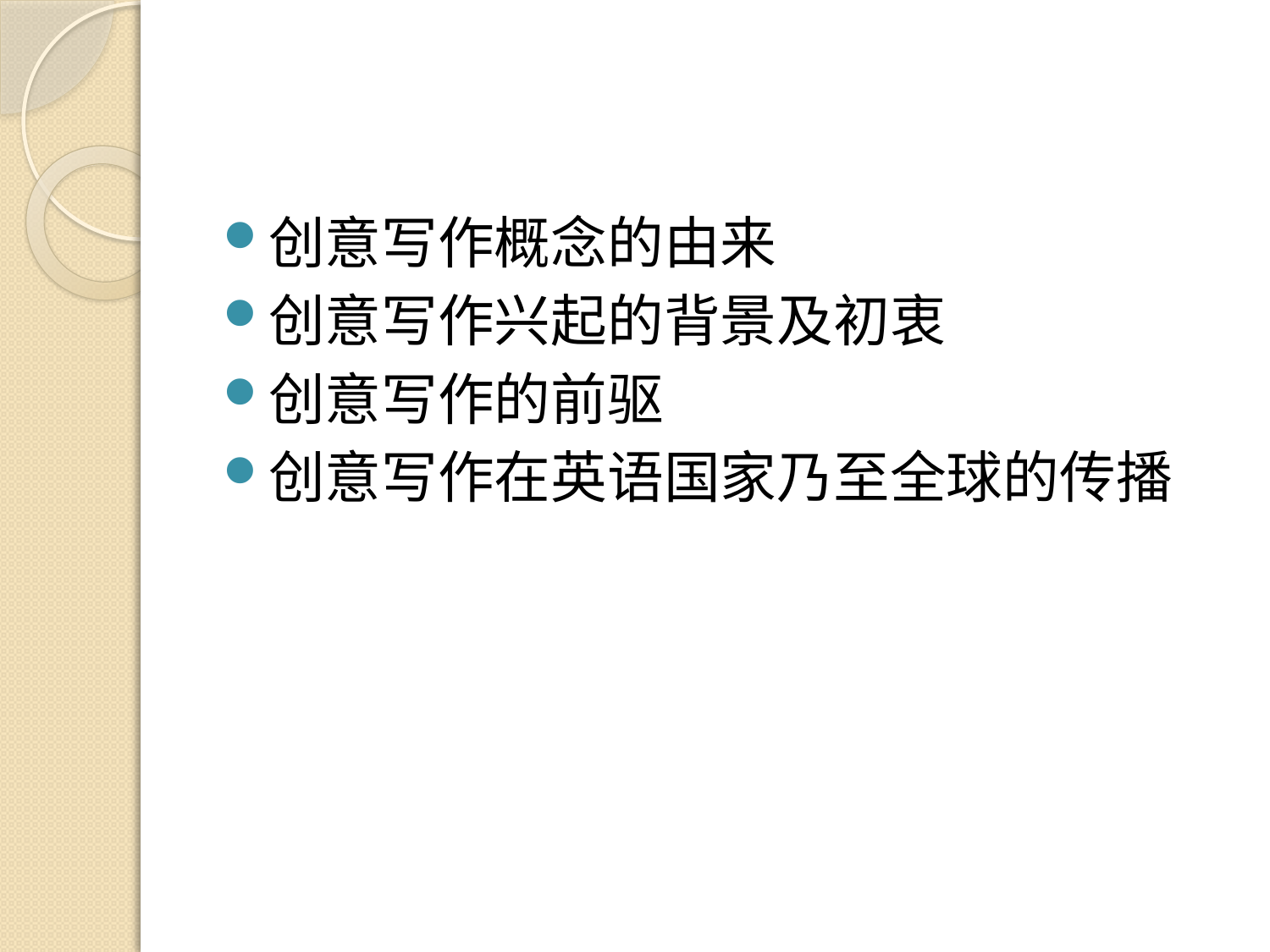

#
创意写作概念的由来
创意写作兴起的背景及初衷
创意写作的前驱
创意写作在英语国家乃至全球的传播